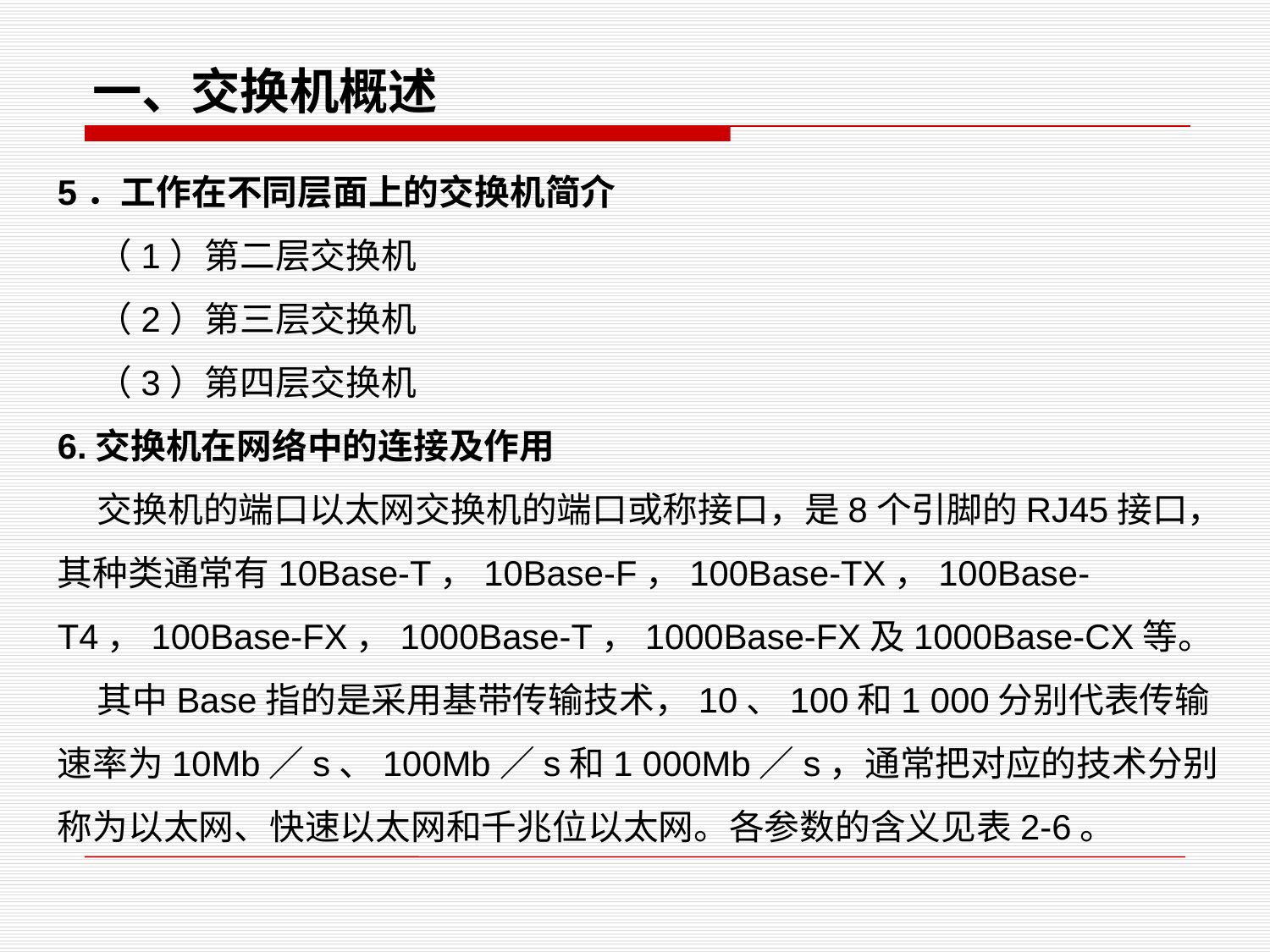

一、交换机概述
5．工作在不同层面上的交换机简介
    （1）第二层交换机
    （2）第三层交换机
    （3）第四层交换机
6.交换机在网络中的连接及作用
    交换机的端口以太网交换机的端口或称接口，是8个引脚的RJ45接口，其种类通常有10Base-T，10Base-F，100Base-TX，100Base-T4，100Base-FX，1000Base-T，1000Base-FX及1000Base-CX等。
    其中Base指的是采用基带传输技术，10、100和1 000分别代表传输速率为10Mb／s、100Mb／s和1 000Mb／s，通常把对应的技术分别称为以太网、快速以太网和千兆位以太网。各参数的含义见表2-6。
56